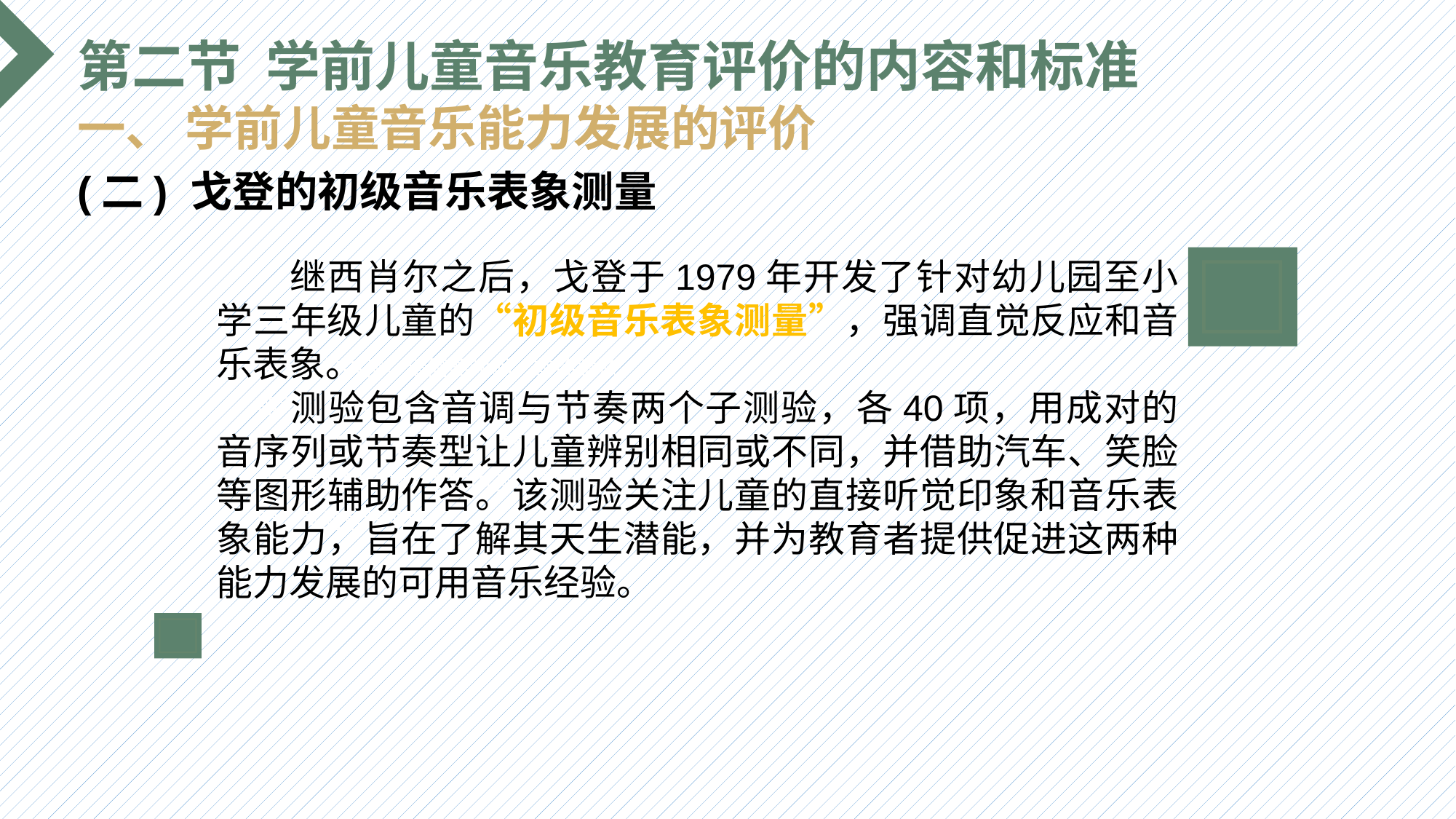

第二节  学前儿童音乐教育评价的内容和标准
一、 学前儿童音乐能力发展的评价
(二) 戈登的初级音乐表象测量

 继西肖尔之后，戈登于1979年开发了针对幼儿园至小学三年级儿童的“初级音乐表象测量”，强调直觉反应和音乐表象。
 测验包含音调与节奏两个子测验，各40项，用成对的音序列或节奏型让儿童辨别相同或不同，并借助汽车、笑脸等图形辅助作答。该测验关注儿童的直接听觉印象和音乐表象能力，旨在了解其天生潜能，并为教育者提供促进这两种能力发展的可用音乐经验。

选题背景
输入您的内容，请简要说明，言简意赅即可输入您的内容，请简要说明，言简意赅即可输入您的内容，请简要说明，言简意赅即可输入您的内容，请简要说明，言简意赅即可